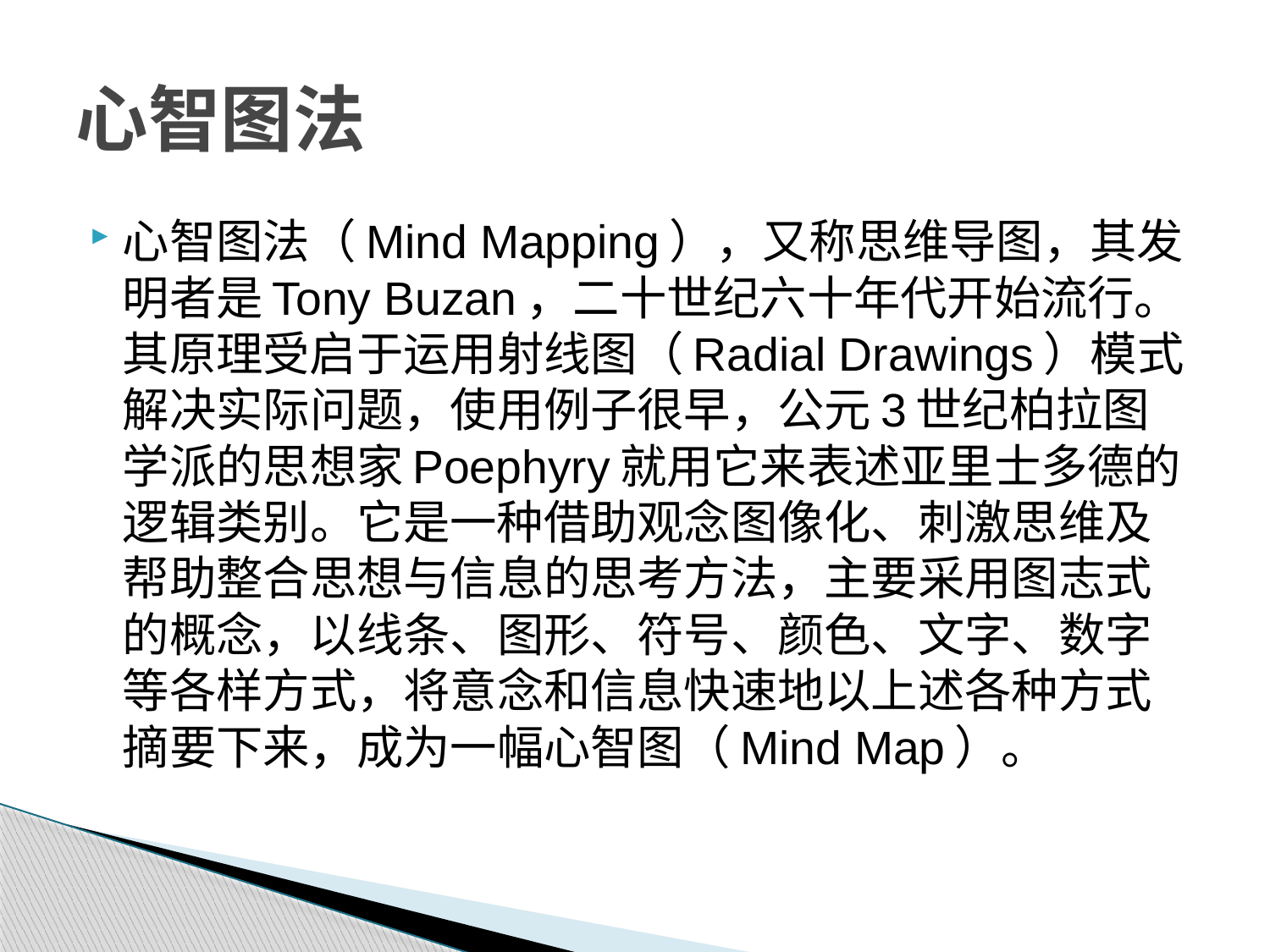

# 心智图法
心智图法（Mind Mapping），又称思维导图，其发明者是Tony Buzan，二十世纪六十年代开始流行。其原理受启于运用射线图（Radial Drawings）模式解决实际问题，使用例子很早，公元3世纪柏拉图学派的思想家Poephyry就用它来表述亚里士多德的逻辑类别。它是一种借助观念图像化、刺激思维及帮助整合思想与信息的思考方法，主要采用图志式的概念，以线条、图形、符号、颜色、文字、数字等各样方式，将意念和信息快速地以上述各种方式摘要下来，成为一幅心智图（Mind Map）。